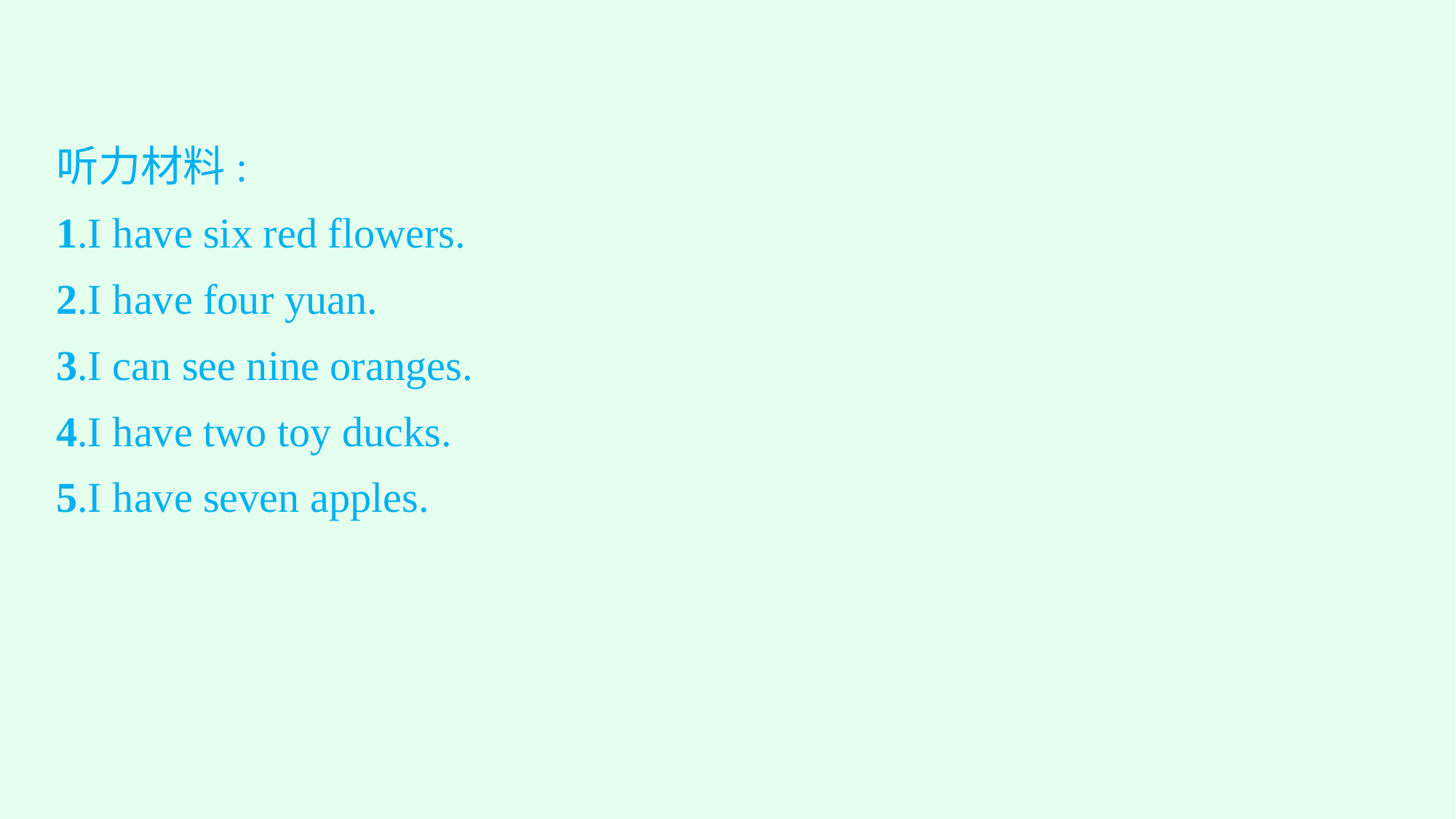

听力材料:
1.I have six red flowers.
2.I have four yuan.
3.I can see nine oranges.
4.I have two toy ducks.
5.I have seven apples.